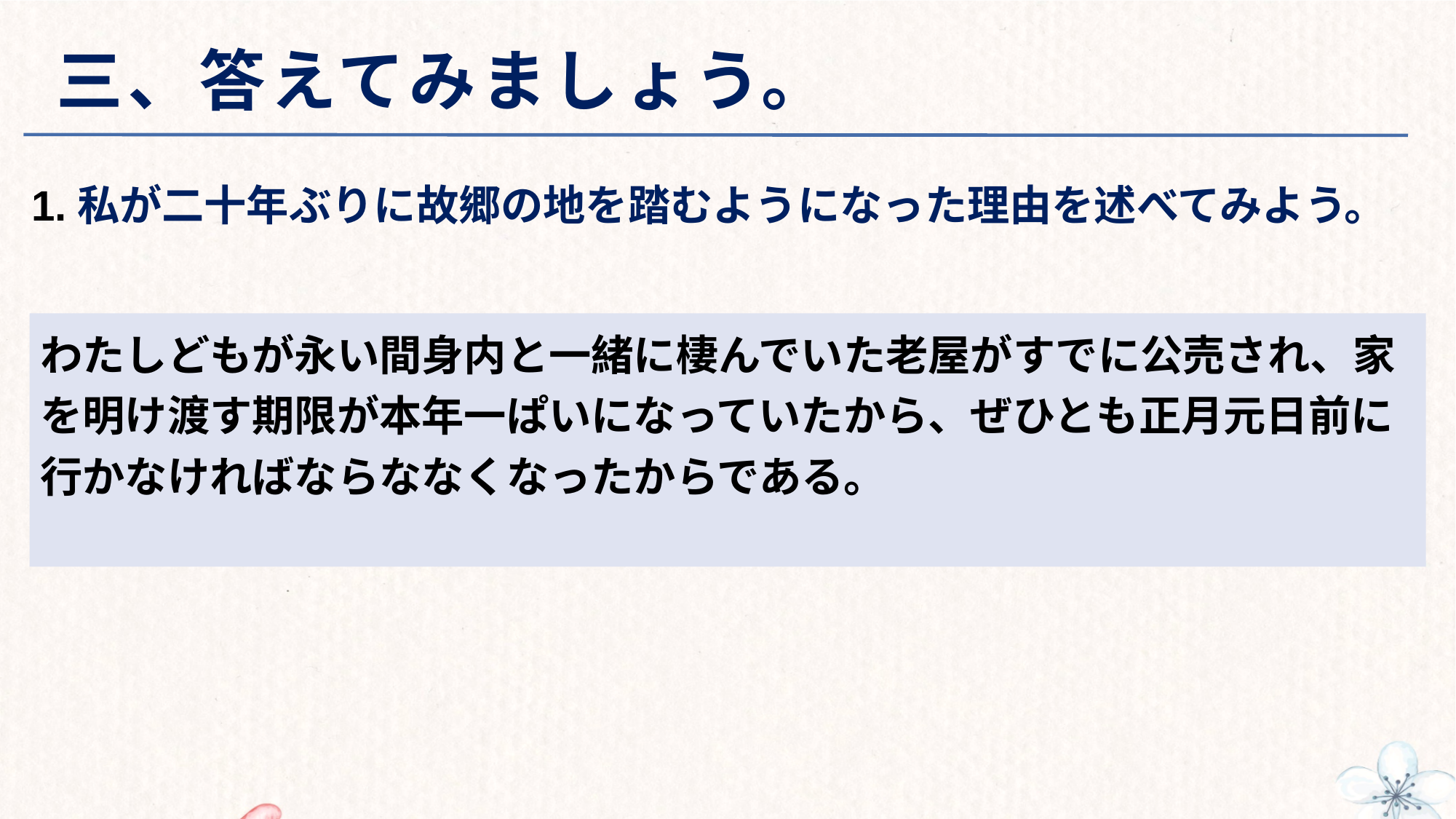

# 三、答えてみましょう。
1.私が二十年ぶりに故郷の地を踏むようになった理由を述べてみよう。
わたしどもが永い間身内と一緒に棲んでいた老屋がすでに公売され、家を明け渡す期限が本年一ぱいになっていたから、ぜひとも正月元日前に行かなければならななくなったからである。